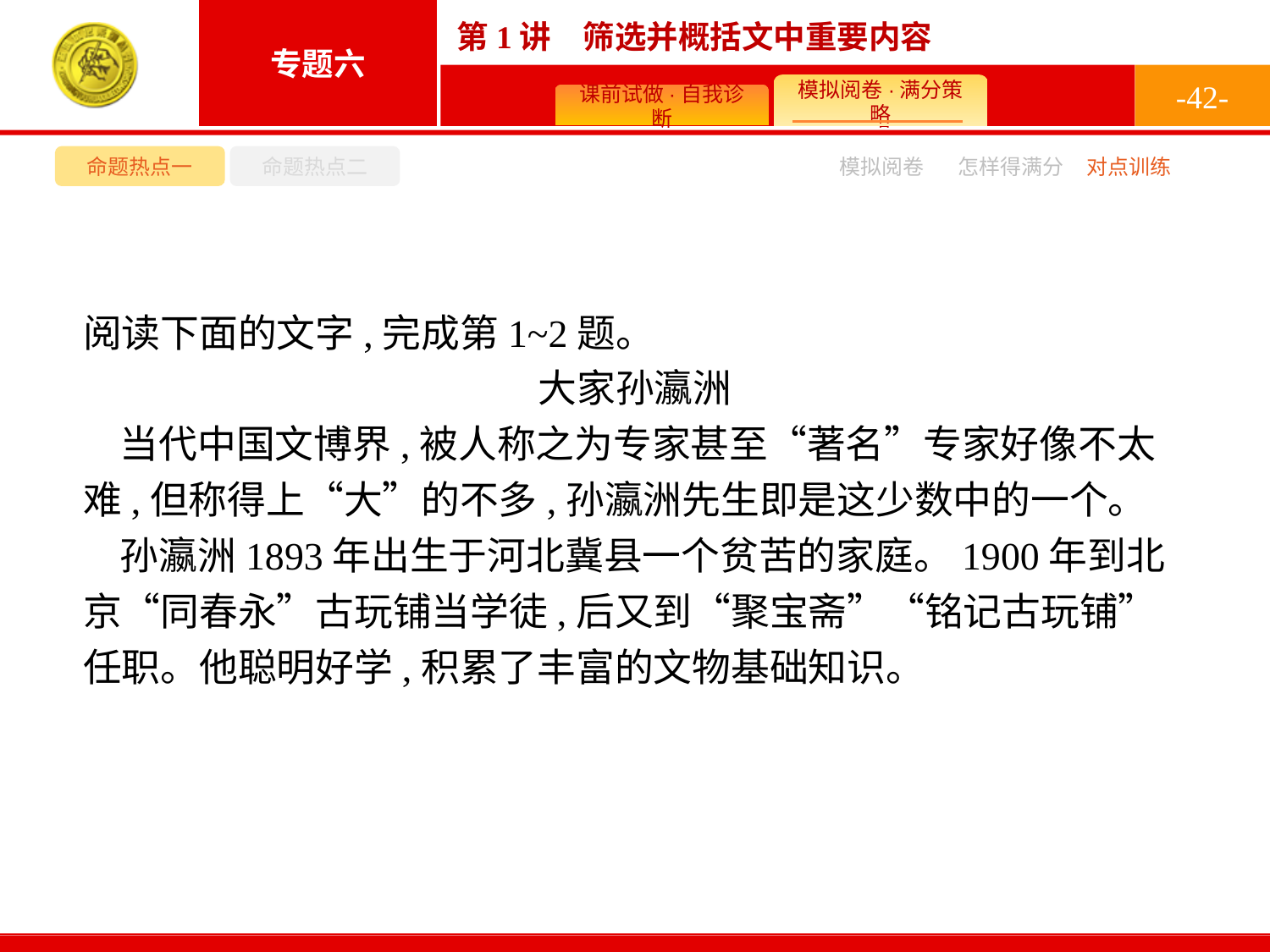

-42-
命题热点一
命题热点二
模拟阅卷
怎样得满分
对点训练
阅读下面的文字,完成第1~2题。
大家孙瀛洲
当代中国文博界,被人称之为专家甚至“著名”专家好像不太难,但称得上“大”的不多,孙瀛洲先生即是这少数中的一个。
孙瀛洲1893年出生于河北冀县一个贫苦的家庭。1900年到北京“同春永”古玩铺当学徒,后又到“聚宝斋”“铭记古玩铺”任职。他聪明好学,积累了丰富的文物基础知识。